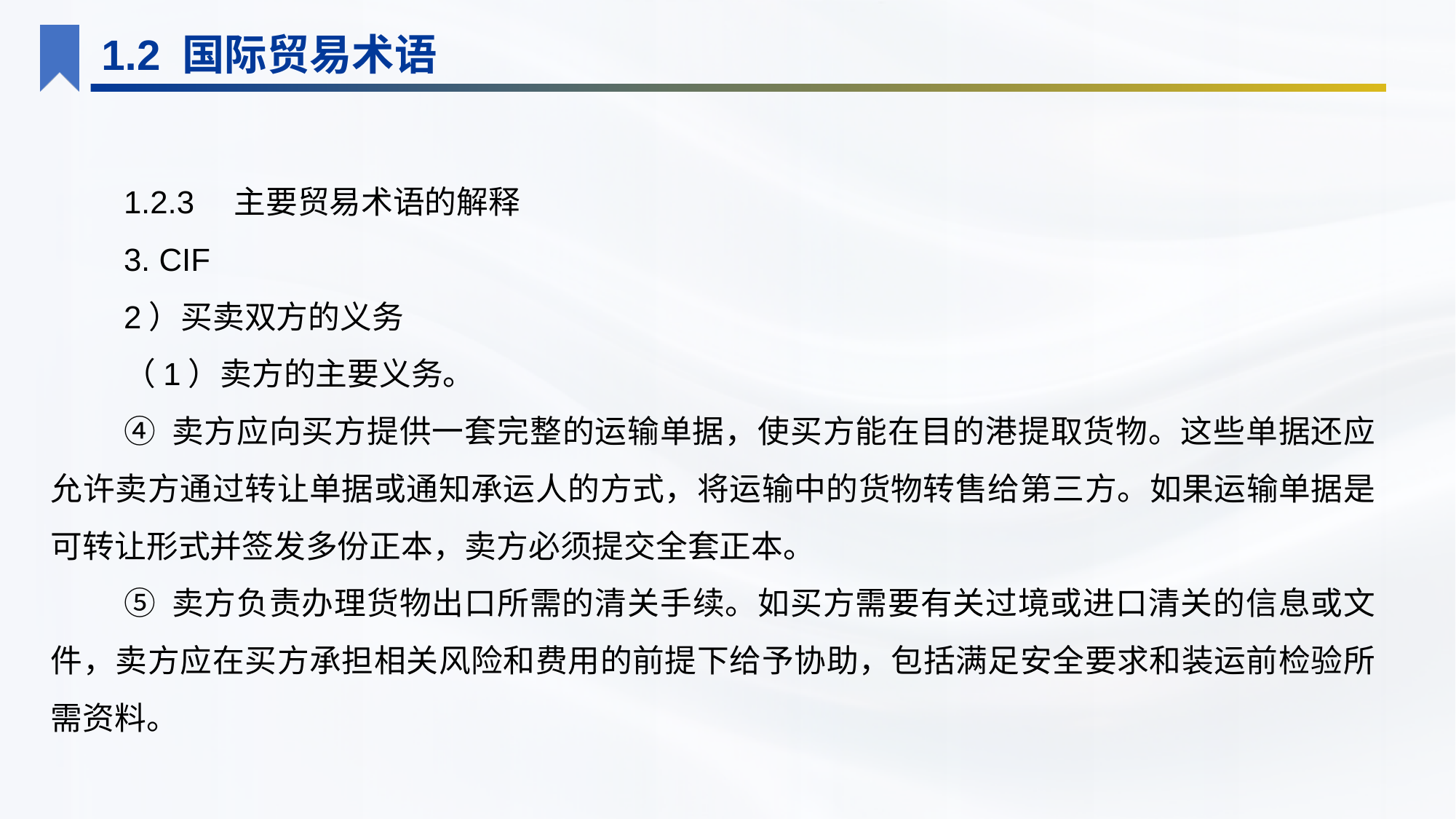

1.2 国际贸易术语
1.2.3　主要贸易术语的解释
3. CIF
2）买卖双方的义务
（1）卖方的主要义务。
④ 卖方应向买方提供一套完整的运输单据，使买方能在目的港提取货物。这些单据还应允许卖方通过转让单据或通知承运人的方式，将运输中的货物转售给第三方。如果运输单据是可转让形式并签发多份正本，卖方必须提交全套正本。
⑤ 卖方负责办理货物出口所需的清关手续。如买方需要有关过境或进口清关的信息或文件，卖方应在买方承担相关风险和费用的前提下给予协助，包括满足安全要求和装运前检验所需资料。